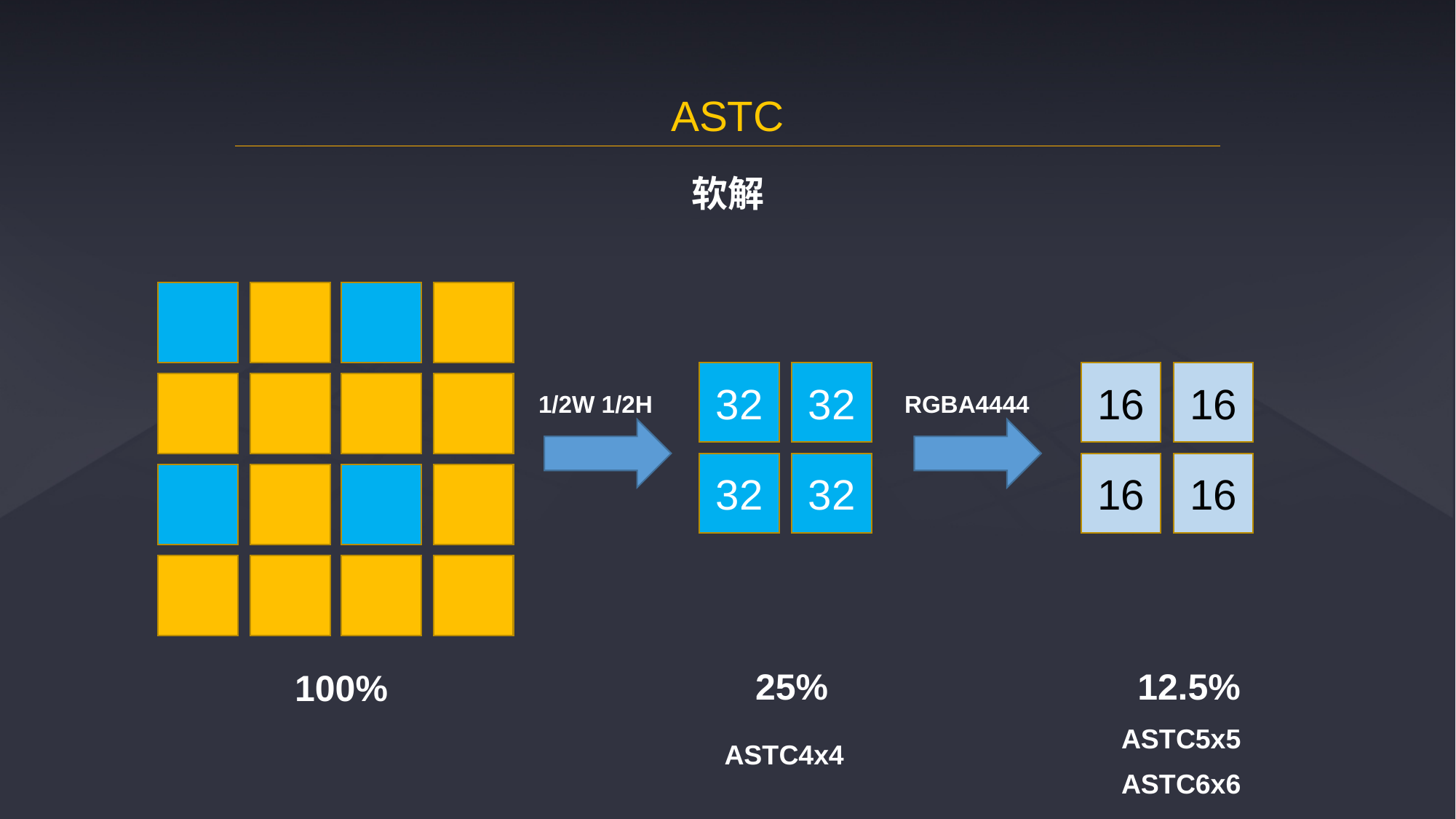

ASTC

软解

32

32

16

16

1/2W 1/2H
RGBA4444

32

32

16

16

25%
12.5%
100%
ASTC5x5
ASTC4x4
ASTC6x6